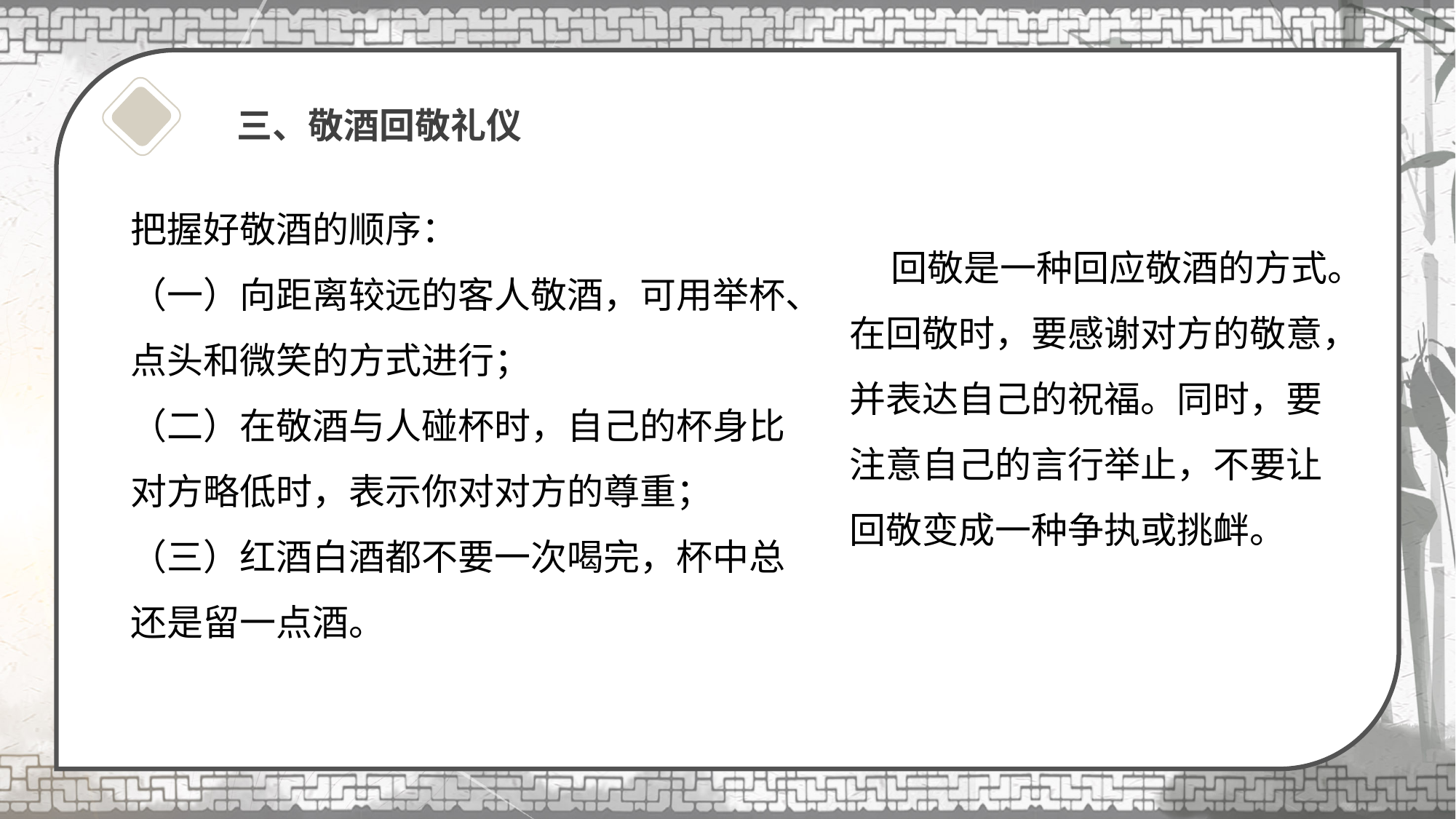

# 三、敬酒回敬礼仪
把握好敬酒的顺序：
（一）向距离较远的客人敬酒，可用举杯、点头和微笑的方式进行；
（二）在敬酒与人碰杯时，自己的杯身比对方略低时，表示你对对方的尊重；
（三）红酒白酒都不要一次喝完，杯中总还是留一点酒。

    回敬是一种回应敬酒的方式。在回敬时，要感谢对方的敬意，并表达自己的祝福。同时，要注意自己的言行举止，不要让回敬变成一种争执或挑衅。